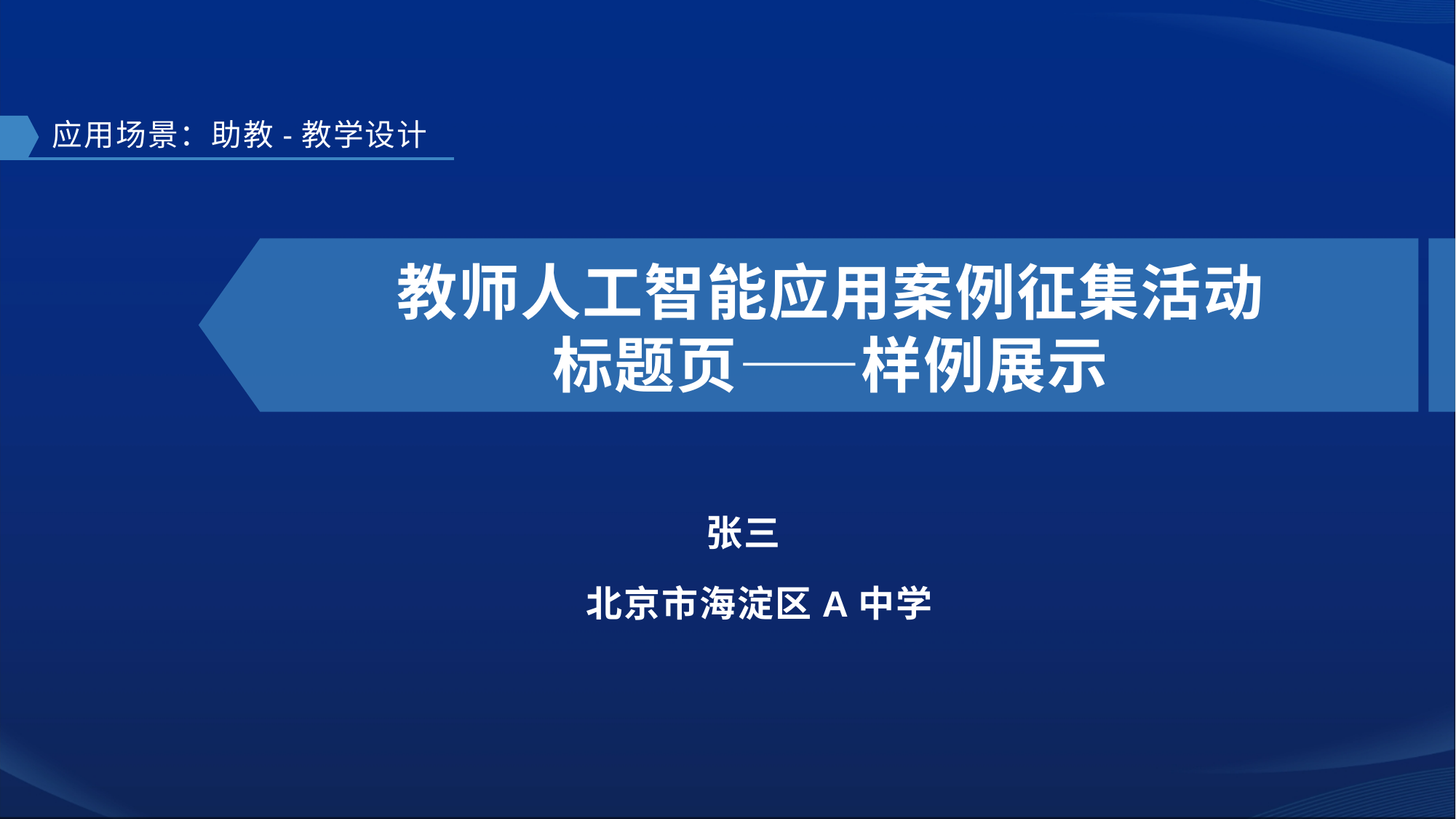

应用场景：助教-教学设计

教师人工智能应用案例征集活动
标题页——样例展示
张三
北京市海淀区A中学